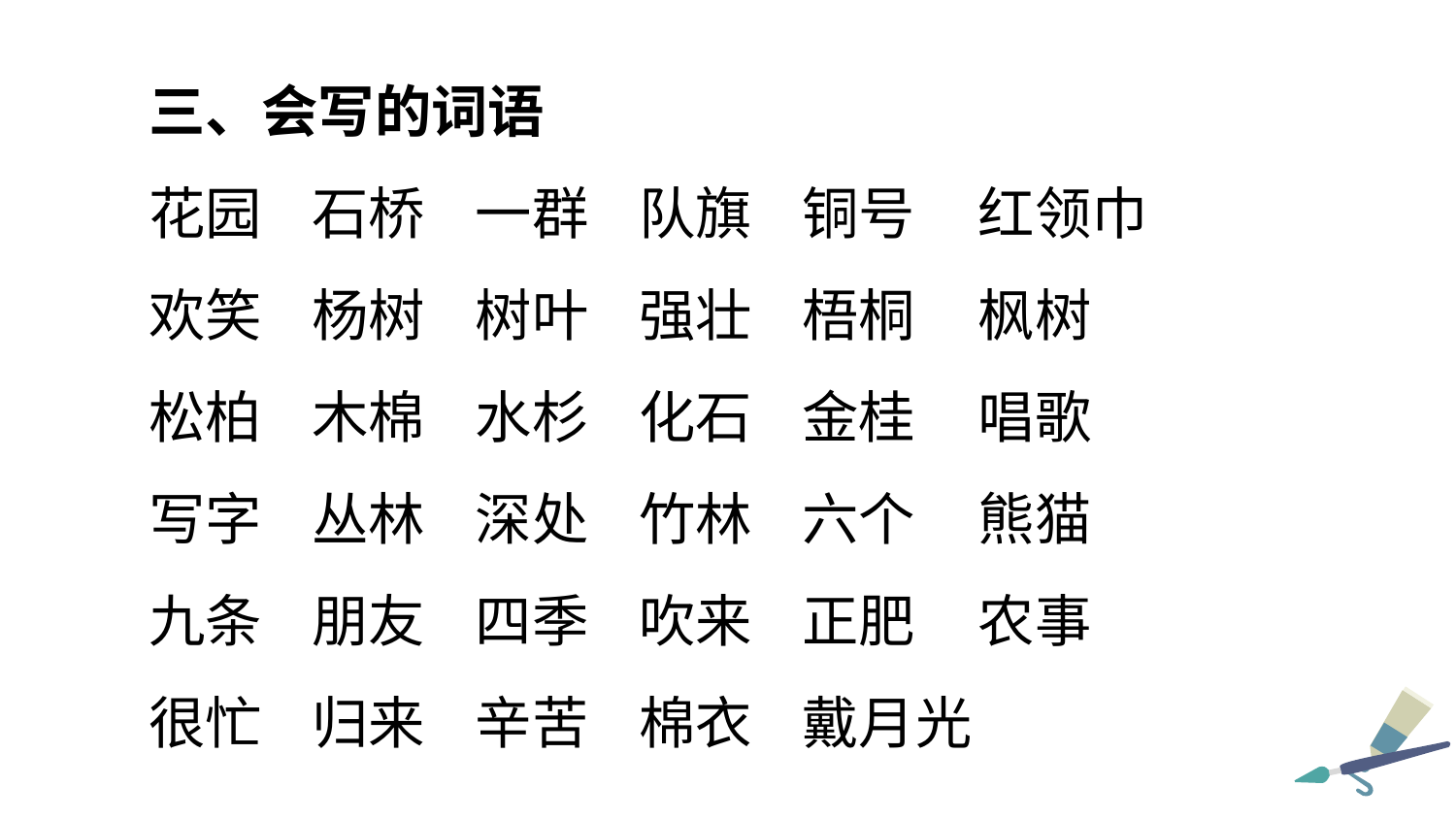

三、会写的词语
花园    石桥    一群    队旗    铜号     红领巾
欢笑    杨树    树叶    强壮    梧桐     枫树
松柏    木棉    水杉    化石    金桂     唱歌
写字    丛林    深处    竹林    六个     熊猫
九条    朋友    四季    吹来    正肥     农事
很忙    归来    辛苦    棉衣    戴月光